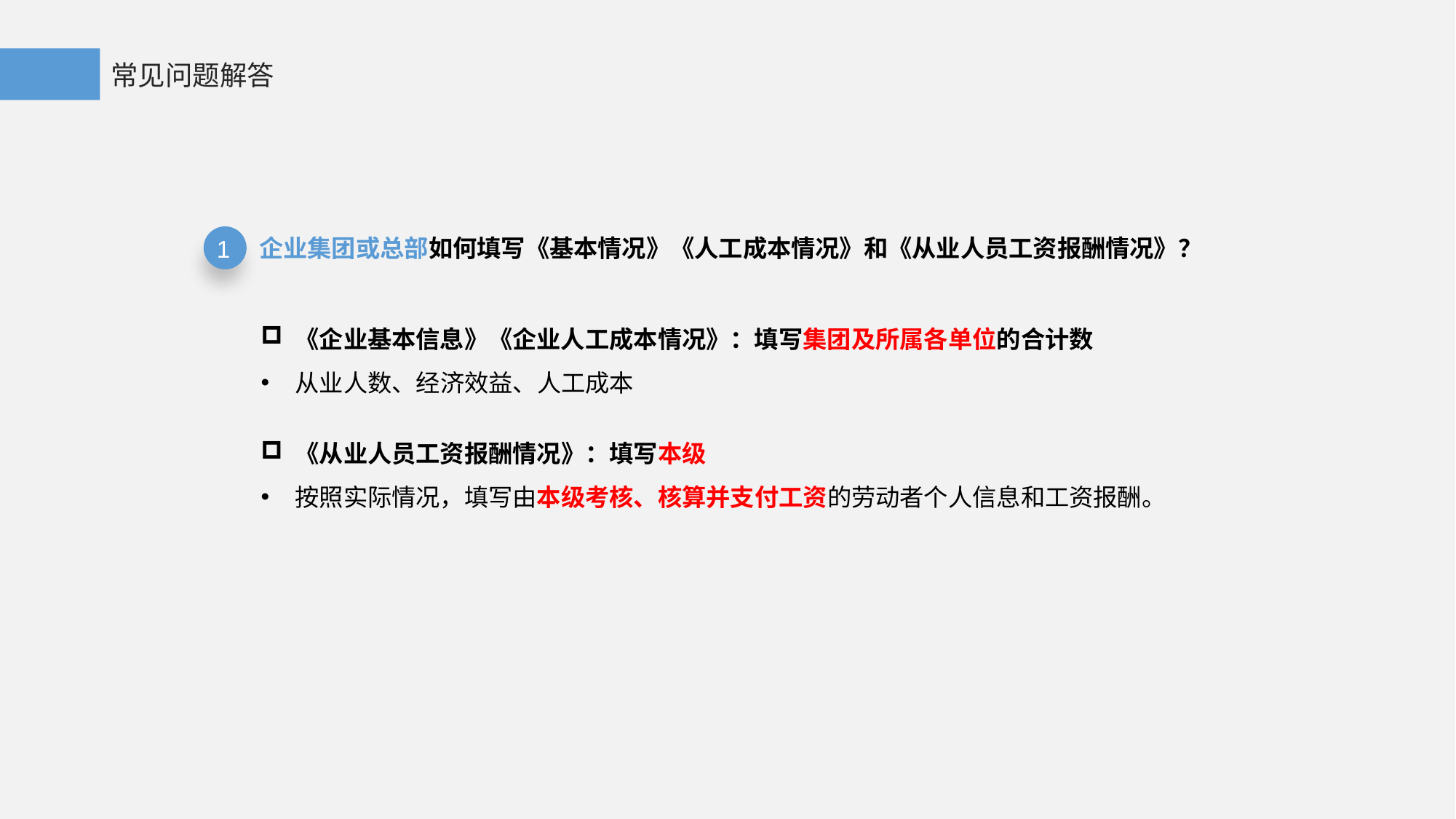

常见问题解答

企业集团或总部如何填写《基本情况》《人工成本情况》和《从业人员工资报酬情况》？
1
《企业基本信息》《企业人工成本情况》：填写集团及所属各单位的合计数
从业人数、经济效益、人工成本
《从业人员工资报酬情况》：填写本级
按照实际情况，填写由本级考核、核算并支付工资的劳动者个人信息和工资报酬。

57